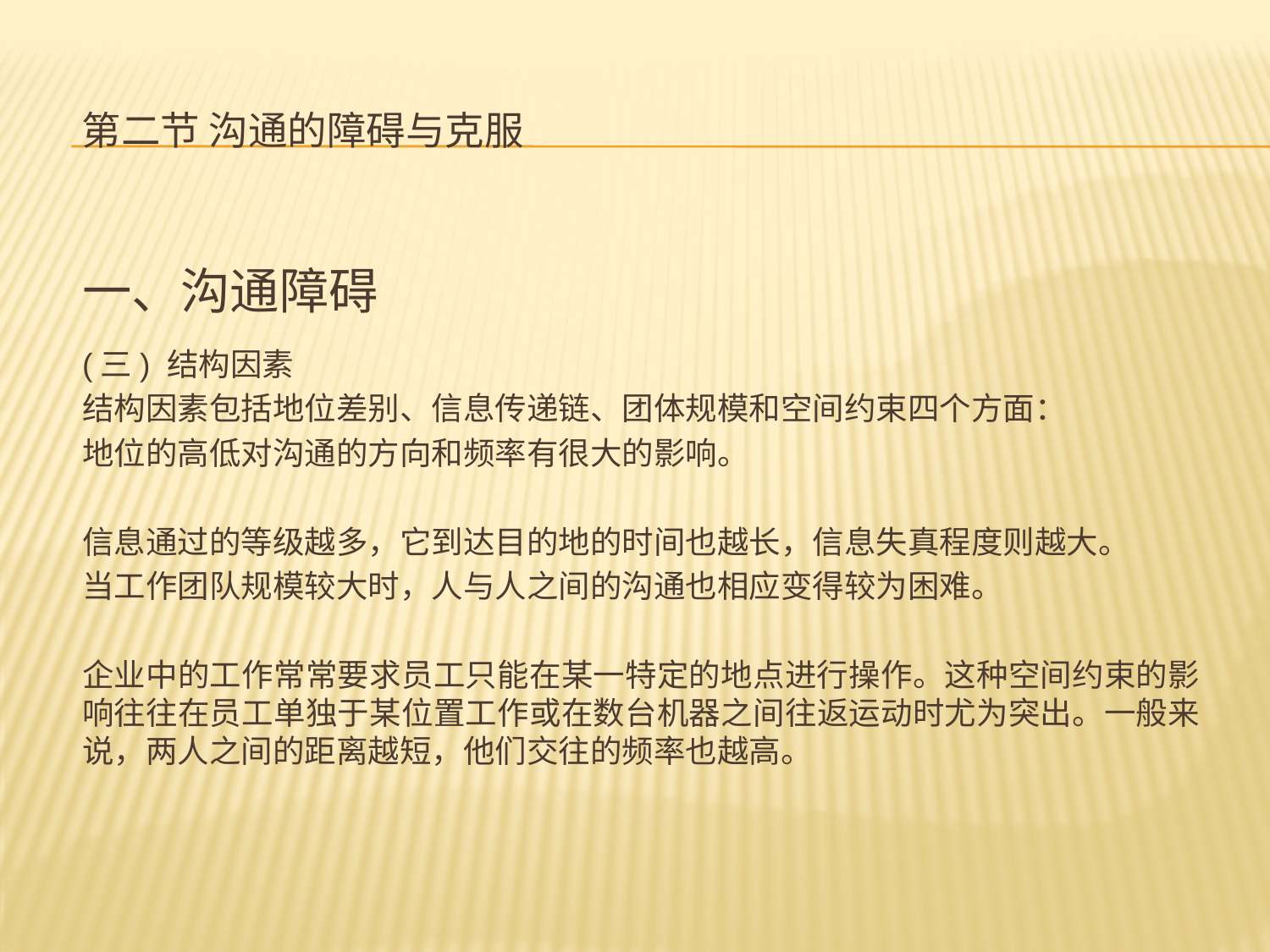

# 第二节 沟通的障碍与克服
一、沟通障碍
(三) 结构因素
结构因素包括地位差别、信息传递链、团体规模和空间约束四个方面：
地位的高低对沟通的方向和频率有很大的影响。

信息通过的等级越多，它到达目的地的时间也越长，信息失真程度则越大。
当工作团队规模较大时，人与人之间的沟通也相应变得较为困难。

企业中的工作常常要求员工只能在某一特定的地点进行操作。这种空间约束的影响往往在员工单独于某位置工作或在数台机器之间往返运动时尤为突出。一般来说，两人之间的距离越短，他们交往的频率也越高。